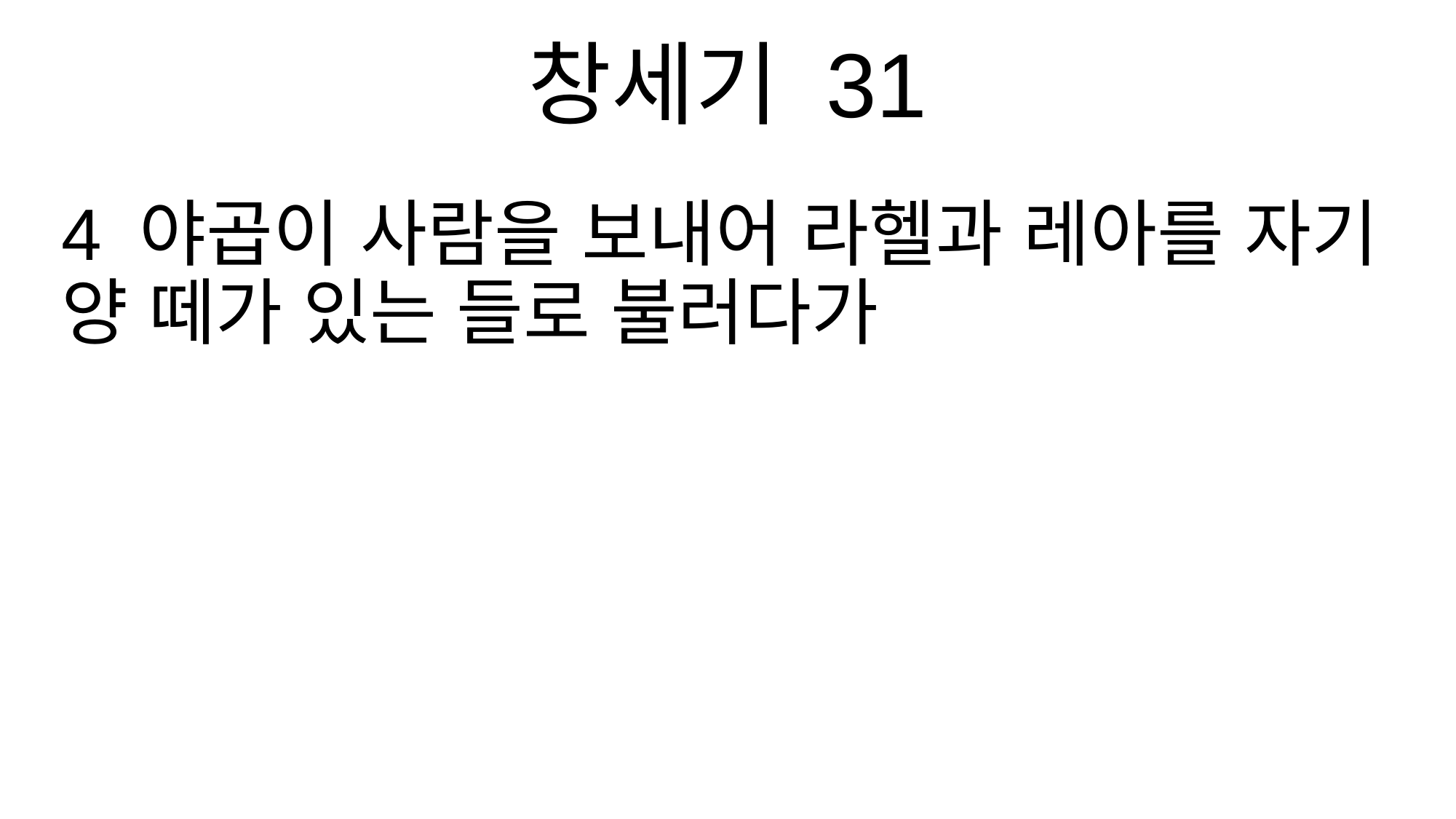

창세기 31
4 야곱이 사람을 보내어 라헬과 레아를 자기 양 떼가 있는 들로 불러다가